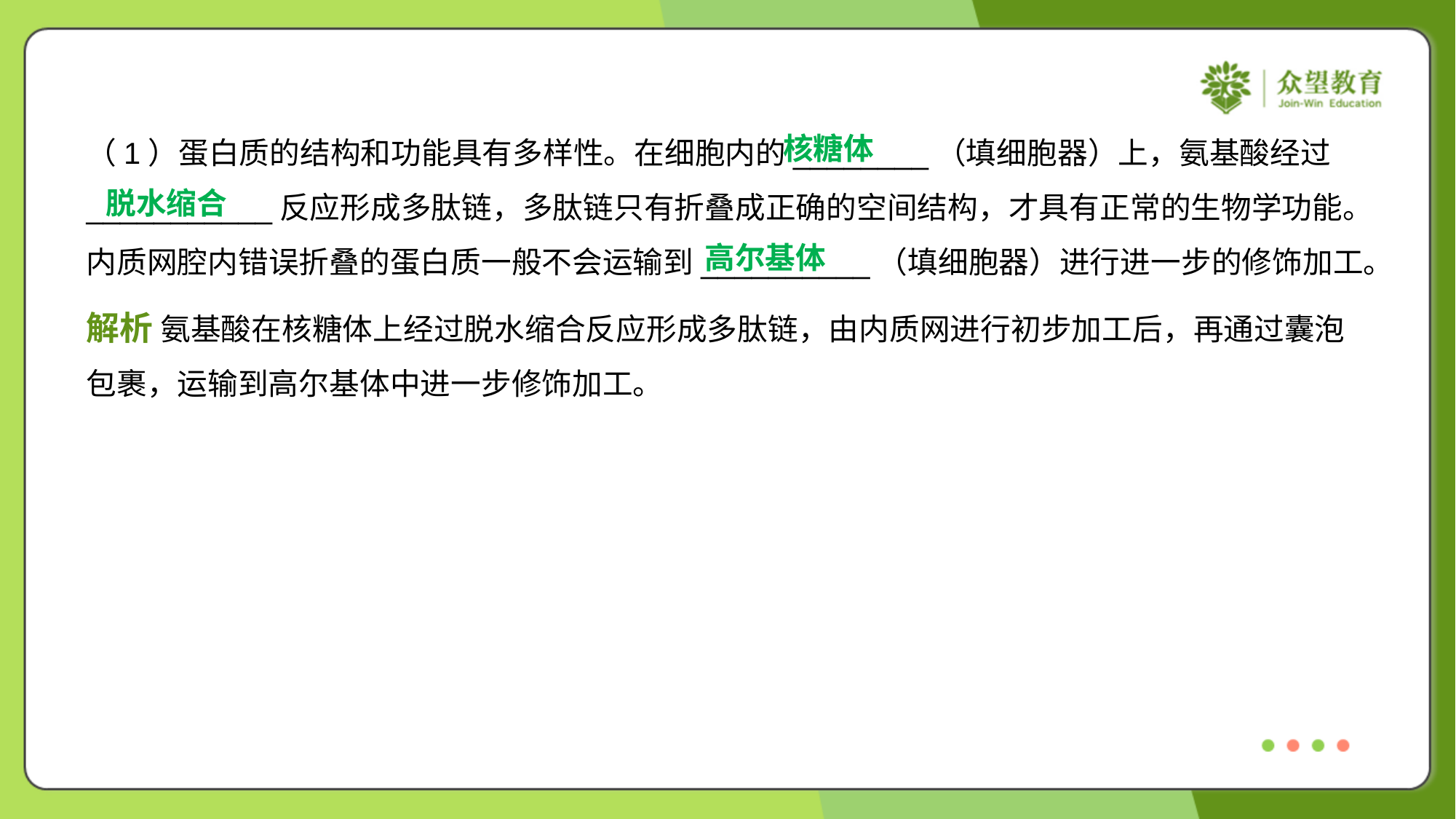

核糖体
（1）蛋白质的结构和功能具有多样性。在细胞内的________（填细胞器）上，氨基酸经过
___________反应形成多肽链，多肽链只有折叠成正确的空间结构，才具有正常的生物学功能。
内质网腔内错误折叠的蛋白质一般不会运输到__________（填细胞器）进行进一步的修饰加工。
脱水缩合
高尔基体
解析 氨基酸在核糖体上经过脱水缩合反应形成多肽链，由内质网进行初步加工后，再通过囊泡
包裹，运输到高尔基体中进一步修饰加工。